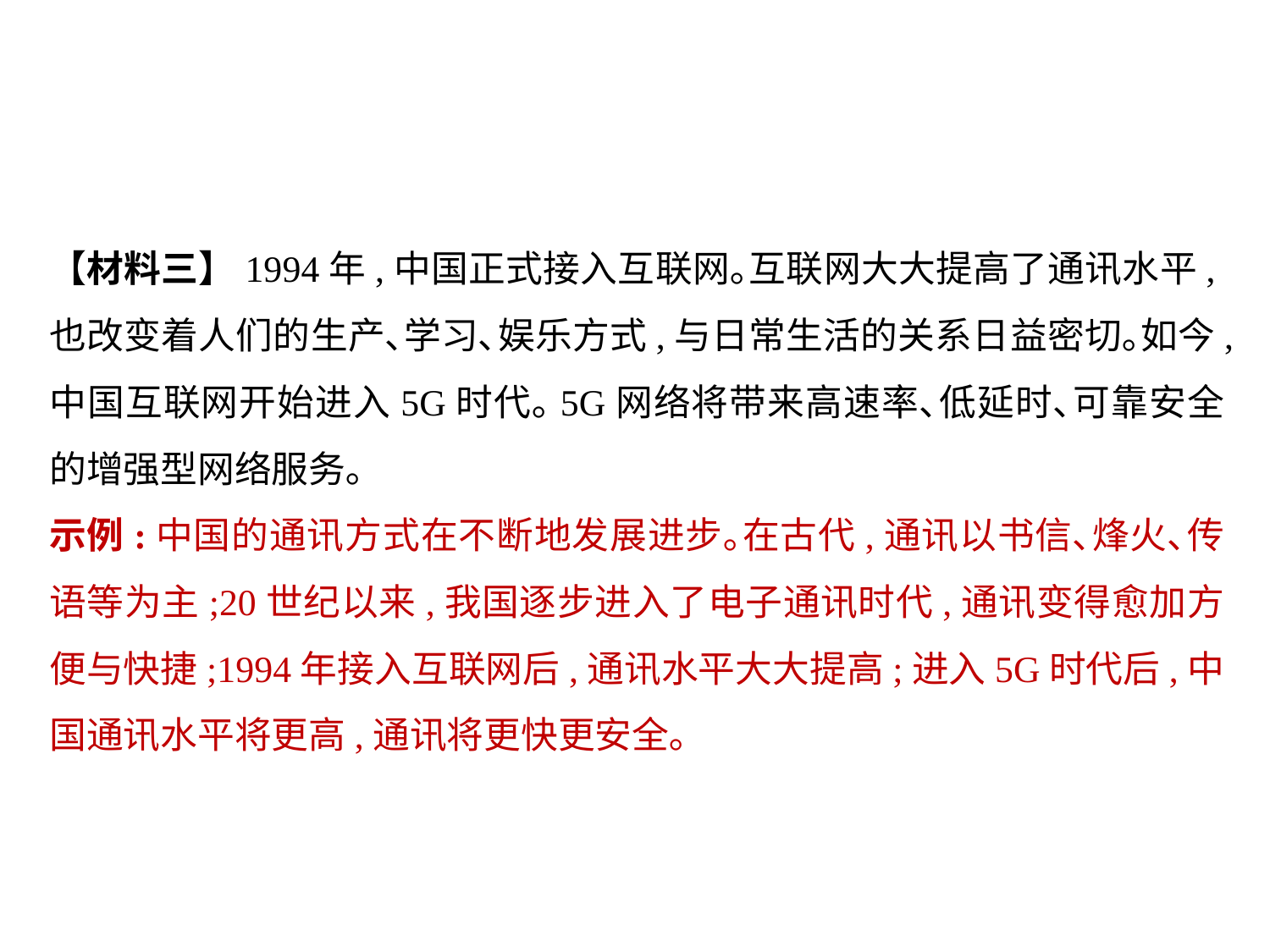

【材料三】1994年,中国正式接入互联网｡互联网大大提高了通讯水平,也改变着人们的生产､学习､娱乐方式,与日常生活的关系日益密切｡如今,中国互联网开始进入5G时代｡5G网络将带来高速率､低延时､可靠安全的增强型网络服务｡
示例:中国的通讯方式在不断地发展进步｡在古代,通讯以书信､烽火､传语等为主;20世纪以来,我国逐步进入了电子通讯时代,通讯变得愈加方便与快捷;1994年接入互联网后,通讯水平大大提高;进入5G时代后,中国通讯水平将更高,通讯将更快更安全｡